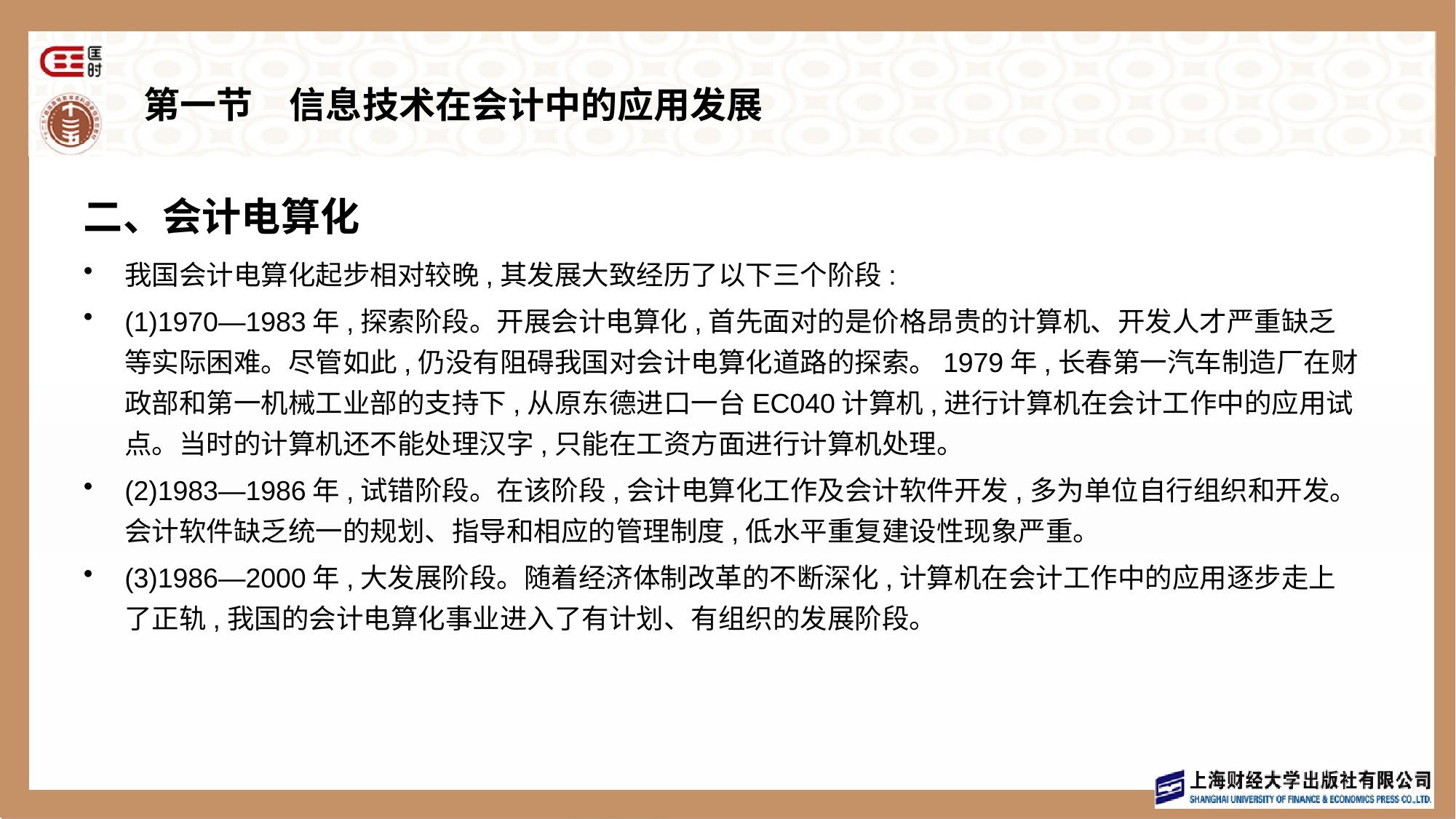

# 第一节　信息技术在会计中的应用发展
二、会计电算化
我国会计电算化起步相对较晚,其发展大致经历了以下三个阶段:
(1)1970—1983年,探索阶段。开展会计电算化,首先面对的是价格昂贵的计算机、开发人才严重缺乏等实际困难。尽管如此,仍没有阻碍我国对会计电算化道路的探索。1979年,长春第一汽车制造厂在财政部和第一机械工业部的支持下,从原东德进口一台EC040计算机,进行计算机在会计工作中的应用试点。当时的计算机还不能处理汉字,只能在工资方面进行计算机处理。
(2)1983—1986年,试错阶段。在该阶段,会计电算化工作及会计软件开发,多为单位自行组织和开发。会计软件缺乏统一的规划、指导和相应的管理制度,低水平重复建设性现象严重。
(3)1986—2000年,大发展阶段。随着经济体制改革的不断深化,计算机在会计工作中的应用逐步走上了正轨,我国的会计电算化事业进入了有计划、有组织的发展阶段。